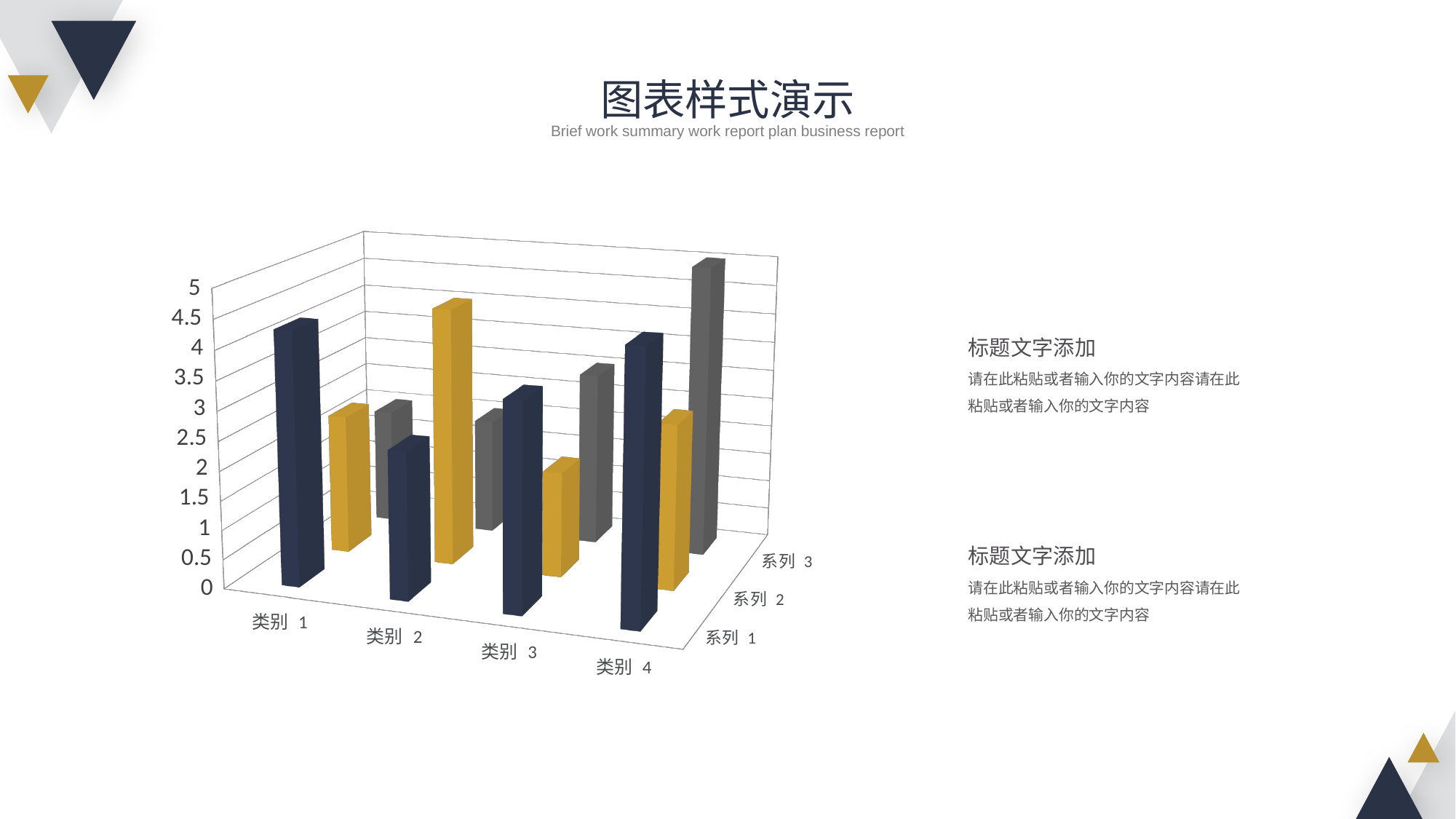

图表样式演示
Brief work summary work report plan business report

[unsupported chart]

标题文字添加
请在此粘贴或者输入你的文字内容请在此粘贴或者输入你的文字内容
标题文字添加
请在此粘贴或者输入你的文字内容请在此粘贴或者输入你的文字内容